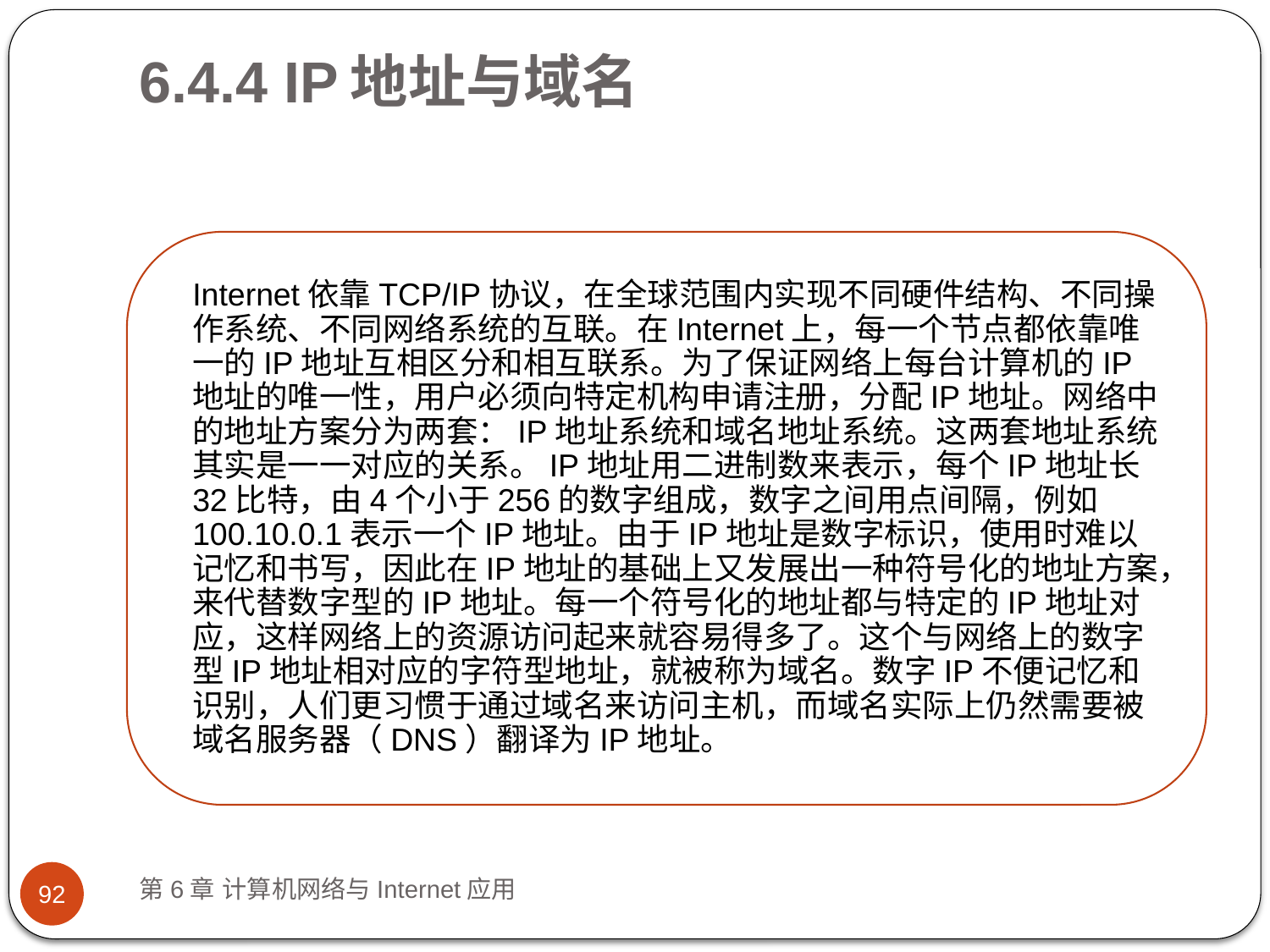

# 6.4.4 IP地址与域名
Internet依靠TCP/IP协议，在全球范围内实现不同硬件结构、不同操作系统、不同网络系统的互联。在Internet上，每一个节点都依靠唯一的IP地址互相区分和相互联系。为了保证网络上每台计算机的IP地址的唯一性，用户必须向特定机构申请注册，分配IP地址。网络中的地址方案分为两套：IP地址系统和域名地址系统。这两套地址系统其实是一一对应的关系。IP地址用二进制数来表示，每个IP地址长32比特，由4个小于256的数字组成，数字之间用点间隔，例如100.10.0.1表示一个IP地址。由于IP地址是数字标识，使用时难以记忆和书写，因此在IP地址的基础上又发展出一种符号化的地址方案，来代替数字型的IP地址。每一个符号化的地址都与特定的IP地址对应，这样网络上的资源访问起来就容易得多了。这个与网络上的数字型IP地址相对应的字符型地址，就被称为域名。数字IP不便记忆和识别，人们更习惯于通过域名来访问主机，而域名实际上仍然需要被域名服务器（DNS）翻译为IP地址。
第6章 计算机网络与Internet应用
92